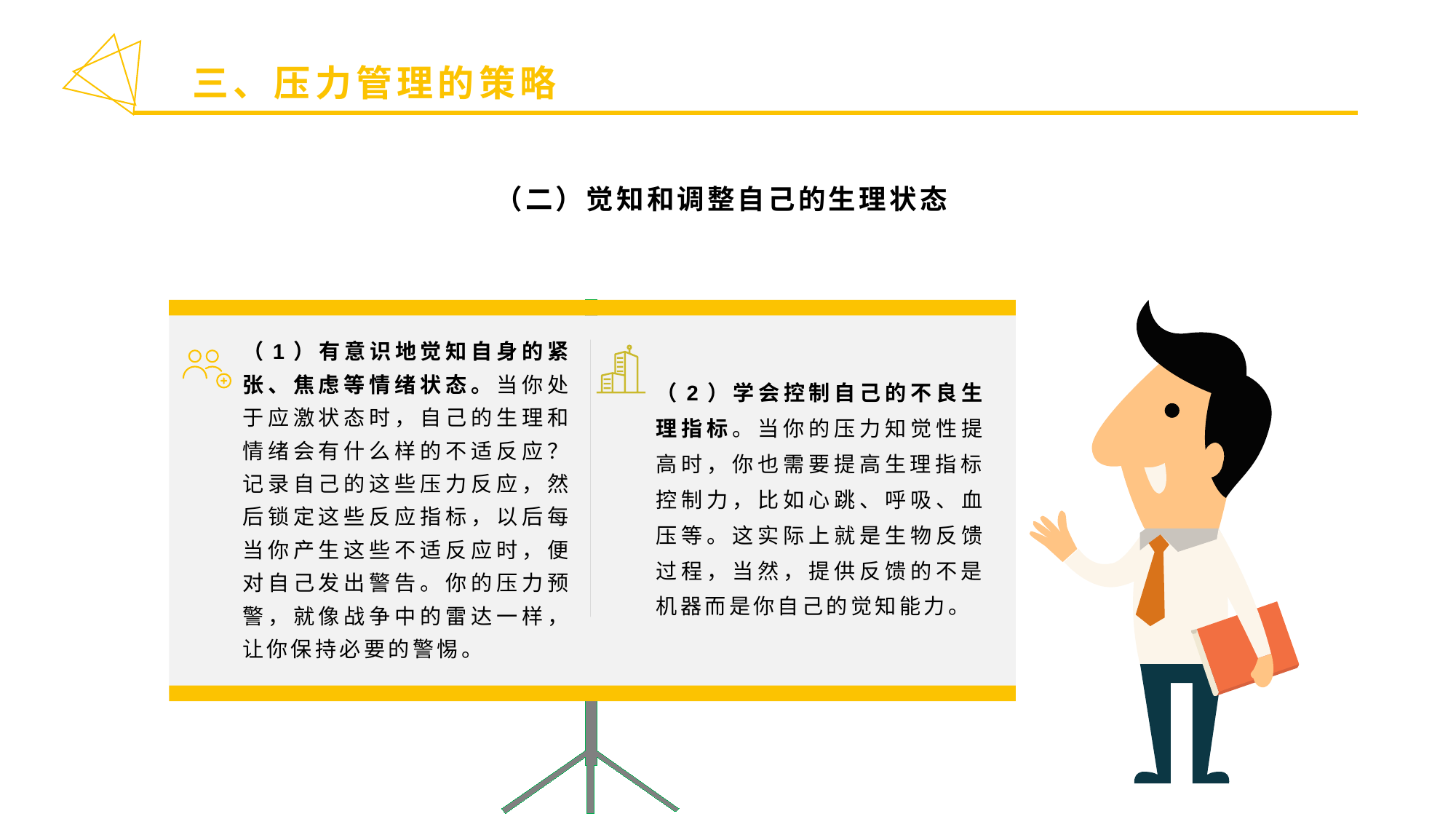

三、压力管理的策略
（二）觉知和调整自己的生理状态

（1）有意识地觉知自身的紧张、焦虑等情绪状态。当你处于应激状态时，自己的生理和情绪会有什么样的不适反应？记录自己的这些压力反应，然后锁定这些反应指标，以后每当你产生这些不适反应时，便对自己发出警告。你的压力预警，就像战争中的雷达一样，让你保持必要的警惕。
（2）学会控制自己的不良生理指标。当你的压力知觉性提高时，你也需要提高生理指标控制力，比如心跳、呼吸、血压等。这实际上就是生物反馈过程，当然，提供反馈的不是机器而是你自己的觉知能力。